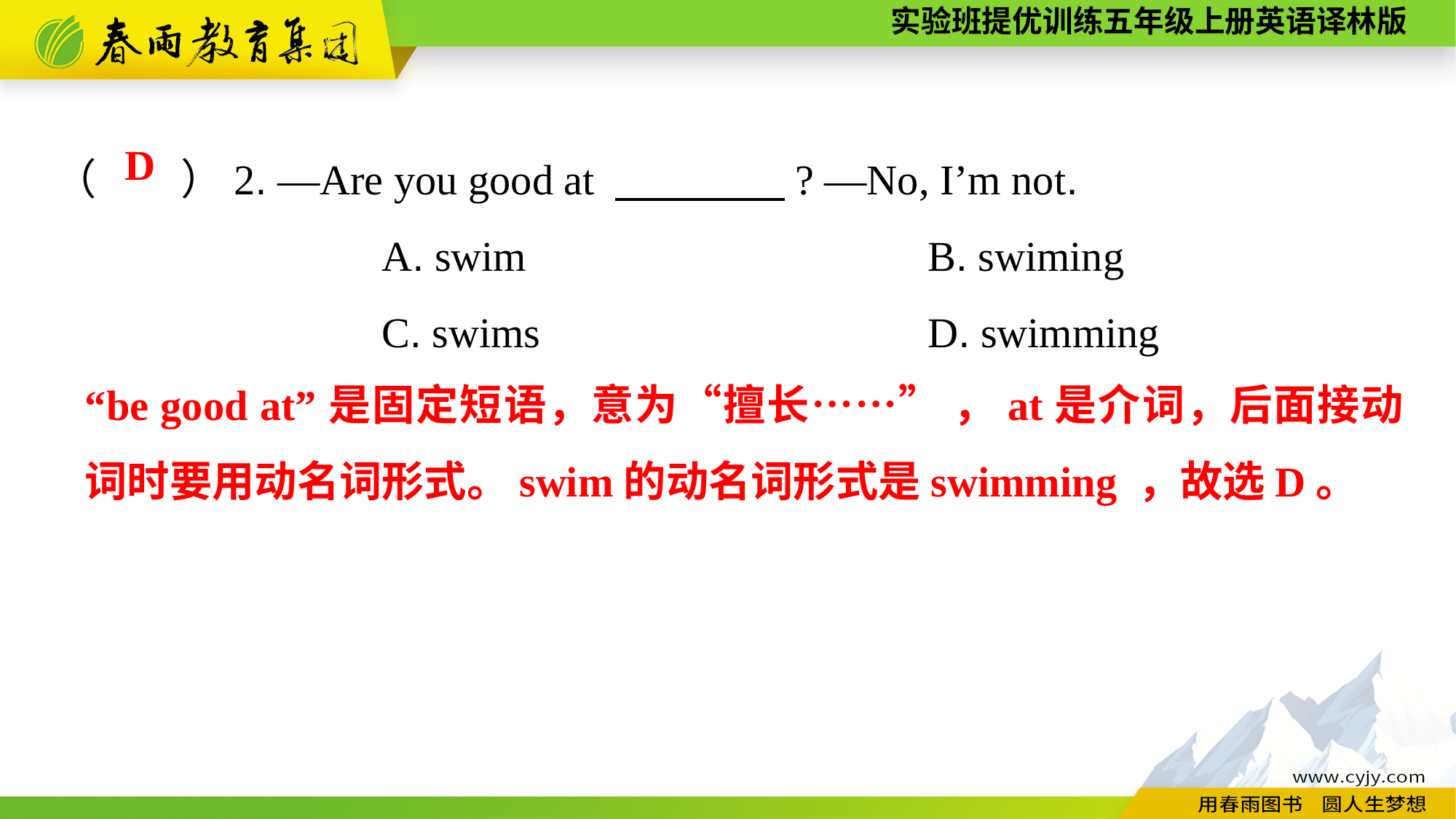

（　　）2. —Are you good at 　　　　? —No, I’m not.
			A. swim				B. swiming
			C. swims				D. swimming
D
“be good at”是固定短语，意为“擅长……” ，at是介词，后面接动词时要用动名词形式。swim的动名词形式是swimming ，故选D。